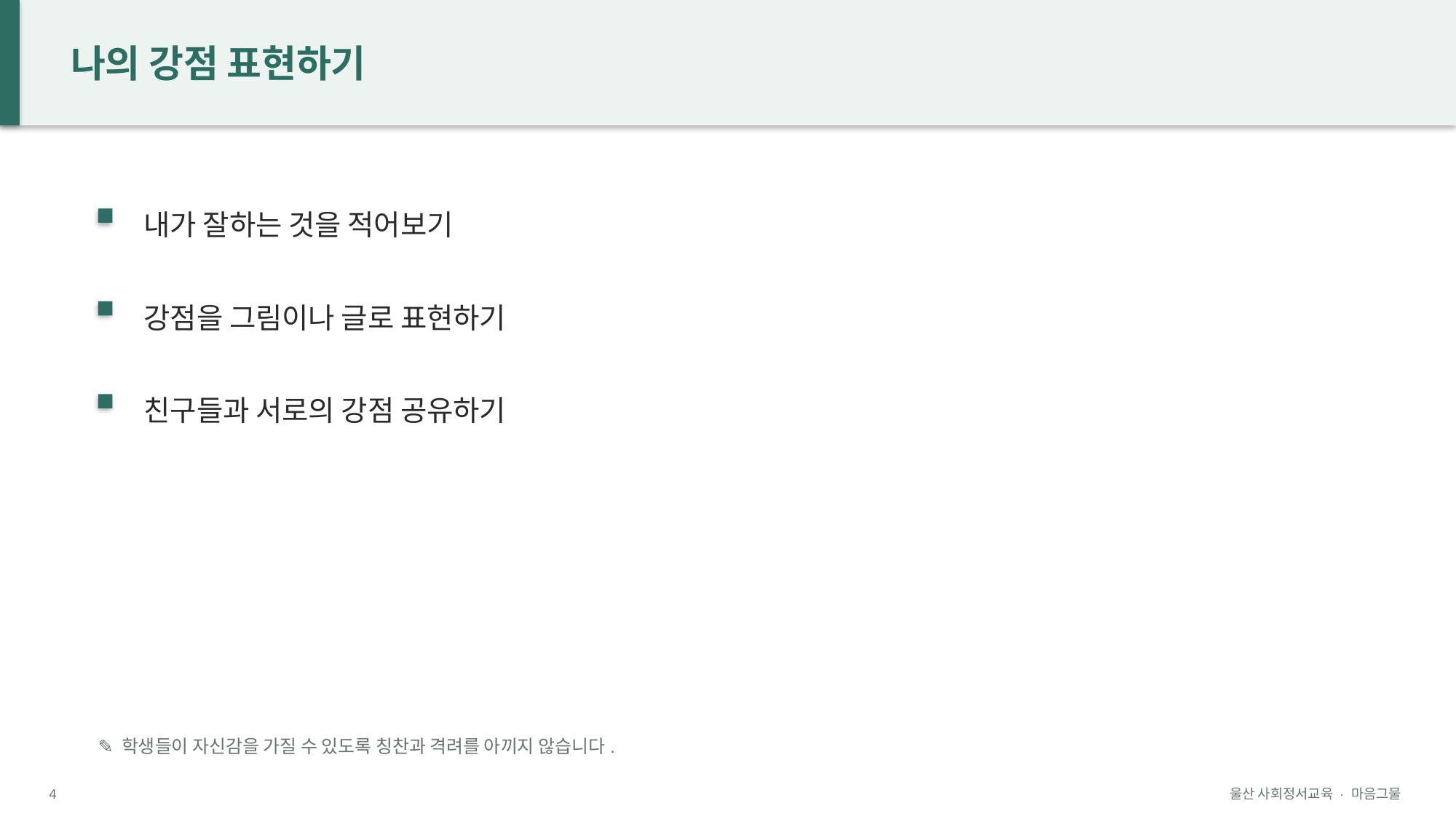

나의 강점 표현하기
내가 잘하는 것을 적어보기

강점을 그림이나 글로 표현하기

친구들과 서로의 강점 공유하기

✎ 학생들이 자신감을 가질 수 있도록 칭찬과 격려를 아끼지 않습니다.
4
울산 사회정서교육 · 마음그물